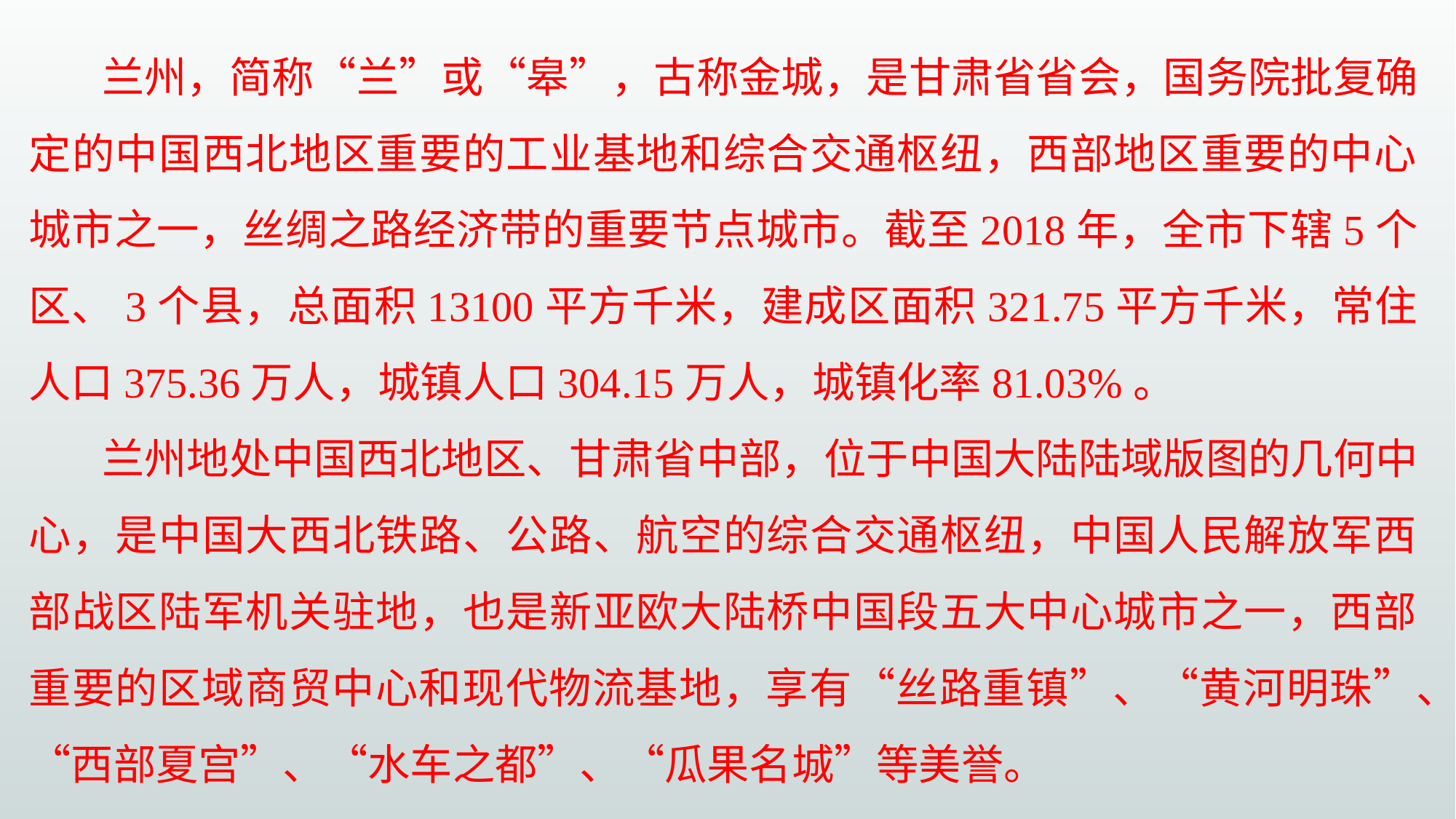

兰州，简称“兰”或“皋”，古称金城，是甘肃省省会，国务院批复确定的中国西北地区重要的工业基地和综合交通枢纽，西部地区重要的中心城市之一，丝绸之路经济带的重要节点城市。截至2018年，全市下辖5个区、3个县，总面积13100平方千米，建成区面积321.75平方千米，常住人口375.36万人，城镇人口304.15万人，城镇化率81.03%。
兰州地处中国西北地区、甘肃省中部，位于中国大陆陆域版图的几何中心，是中国大西北铁路、公路、航空的综合交通枢纽，中国人民解放军西部战区陆军机关驻地，也是新亚欧大陆桥中国段五大中心城市之一，西部重要的区域商贸中心和现代物流基地，享有“丝路重镇”、“黄河明珠”、“西部夏宫”、“水车之都”、“瓜果名城”等美誉。